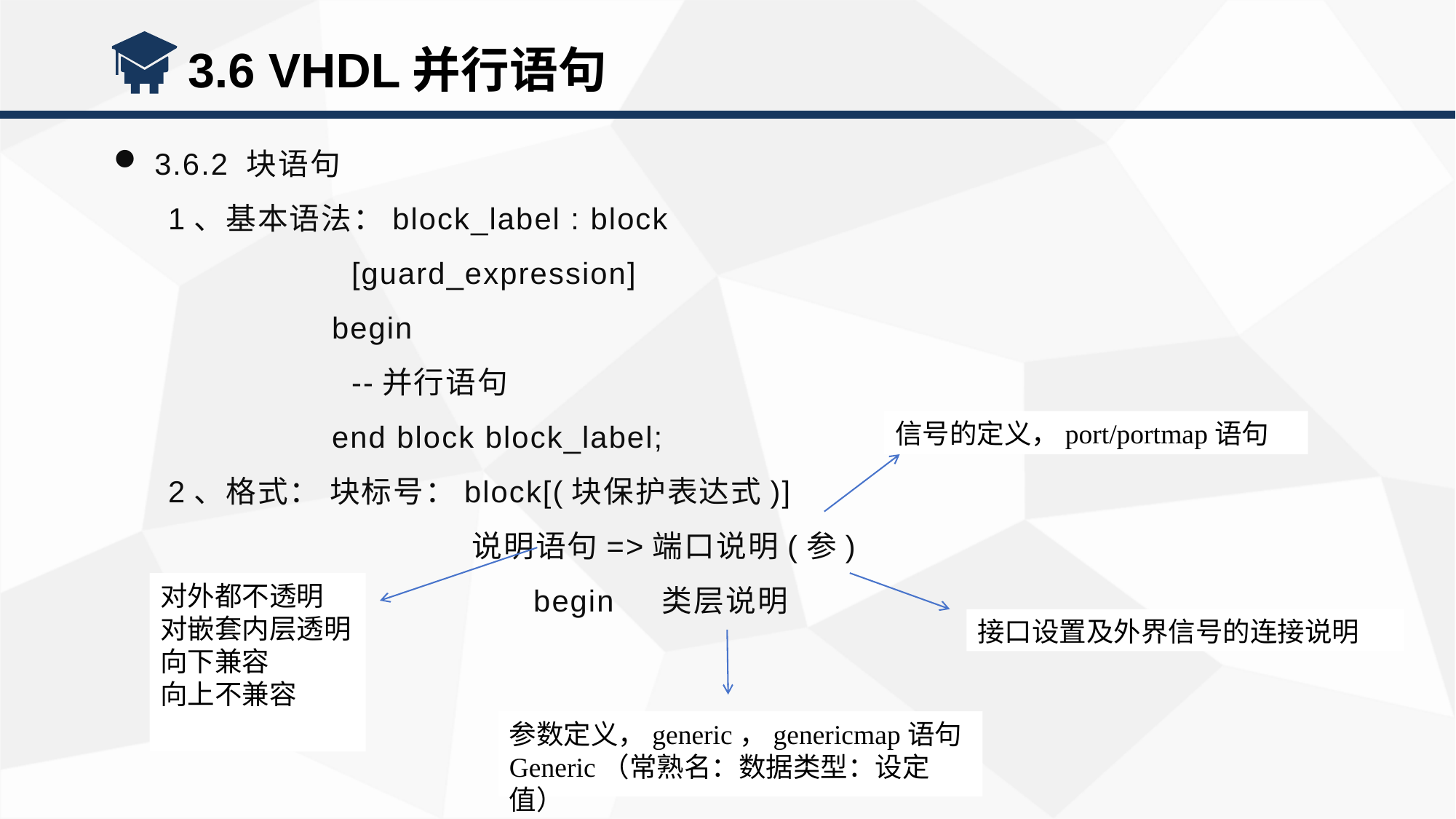

3.6 VHDL并行语句

3.6.2 块语句
1、基本语法：block_label : block
  [guard_expression]
begin
  --并行语句
end block block_label;
2、格式： 块标号：block[(块保护表达式)]
                                    说明语句=>端口说明(参)
                                     begin    类层说明
信号的定义，port/portmap语句

对外都不透明
对嵌套内层透明
向下兼容
向上不兼容

接口设置及外界信号的连接说明

参数定义，generic，genericmap语句
Generic（常熟名：数据类型：设定值）